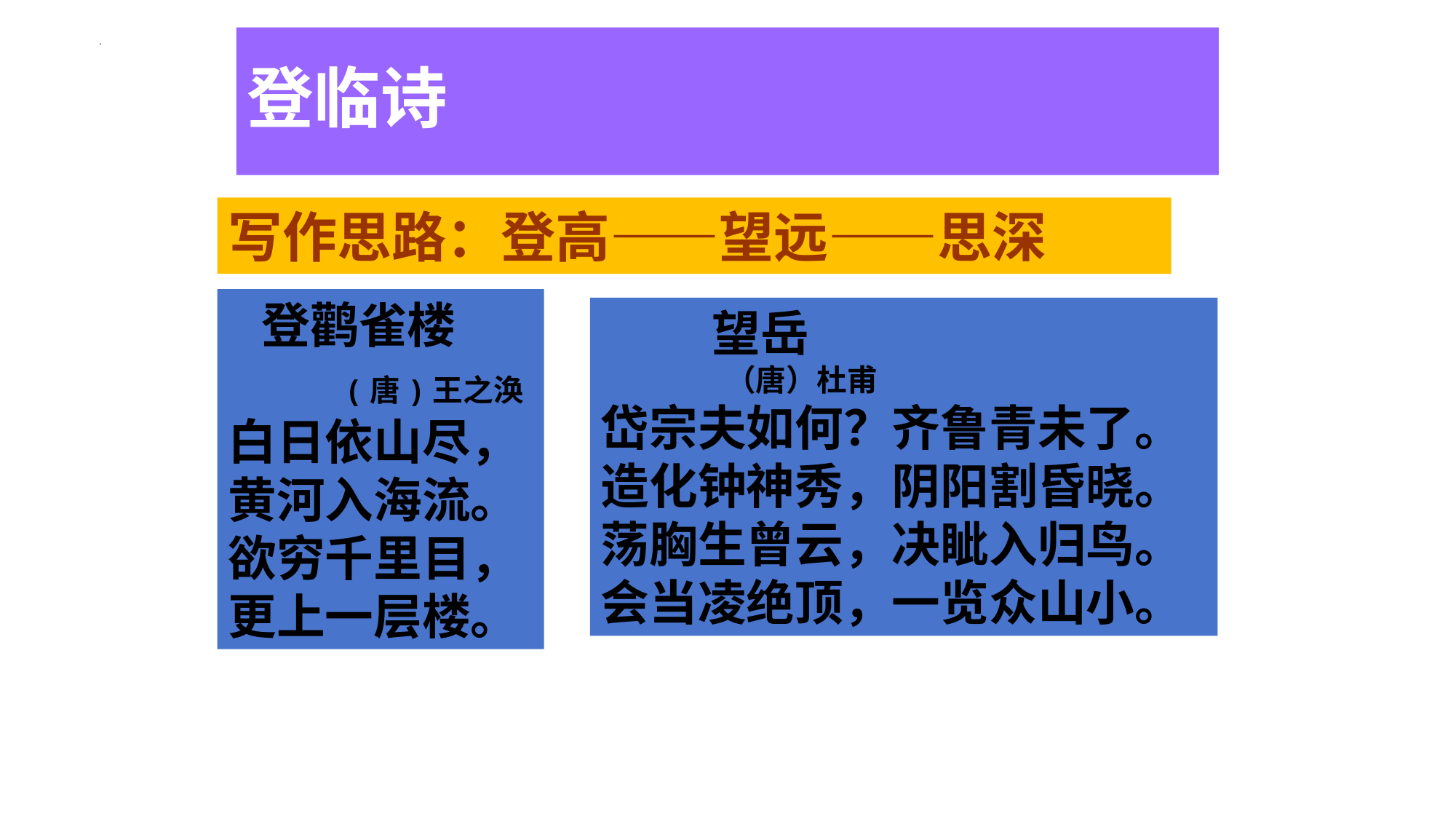

# 登临诗
写作思路：登高——望远——思深
  登鹳雀楼
    (唐)王之涣
白日依山尽，
黄河入海流。
欲穷千里目，
更上一层楼。
         望岳
                 （唐）杜甫
岱宗夫如何？齐鲁青未了。
造化钟神秀，阴阳割昏晓。
荡胸生曾云，决眦入归鸟。
会当凌绝顶，一览众山小。